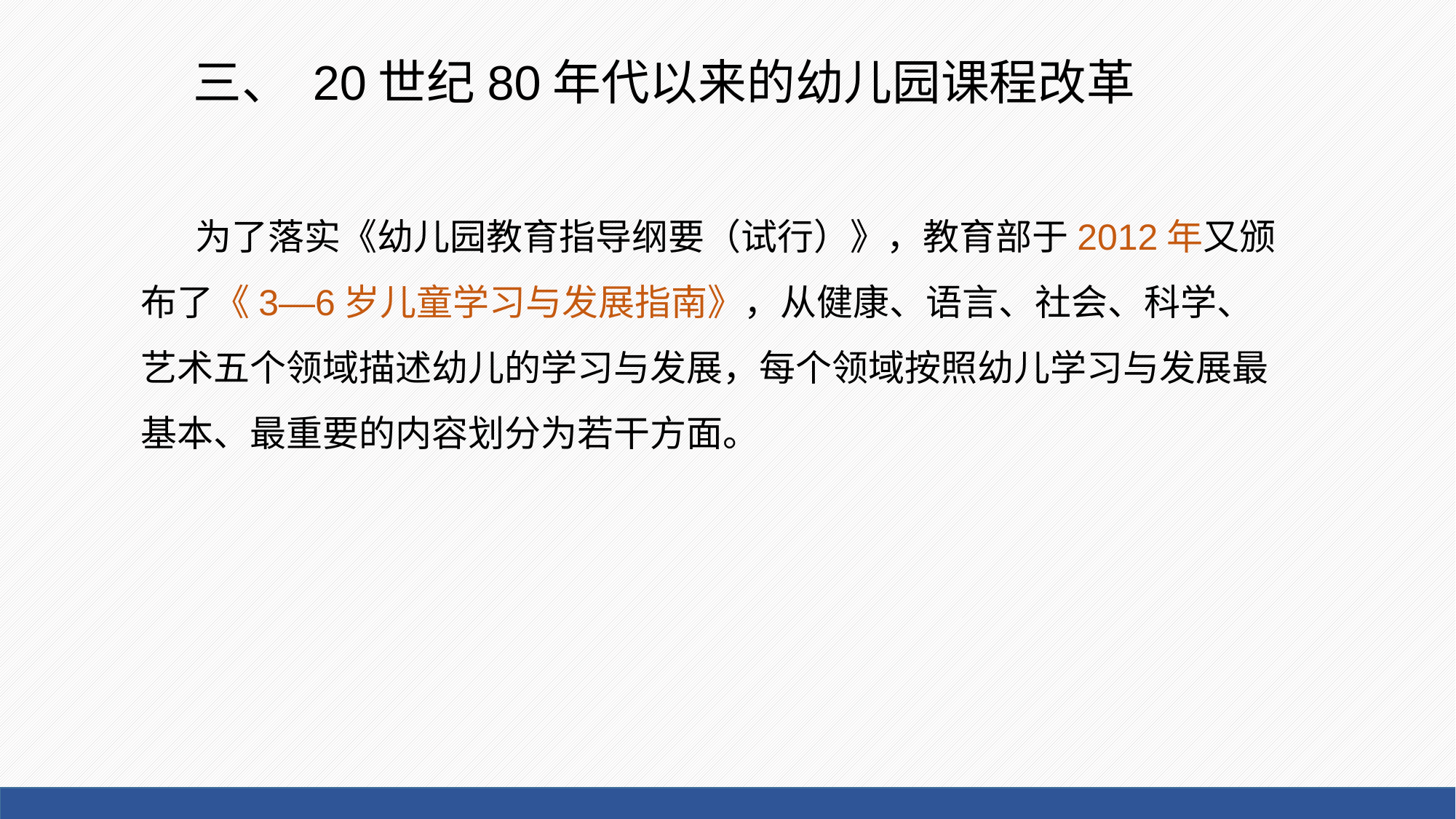

# 三、 20世纪80年代以来的幼儿园课程改革
为了落实《幼儿园教育指导纲要（试行）》，教育部于2012年又颁布了《3—6岁儿童学习与发展指南》，从健康、语言、社会、科学、艺术五个领域描述幼儿的学习与发展，每个领域按照幼儿学习与发展最基本、最重要的内容划分为若干方面。